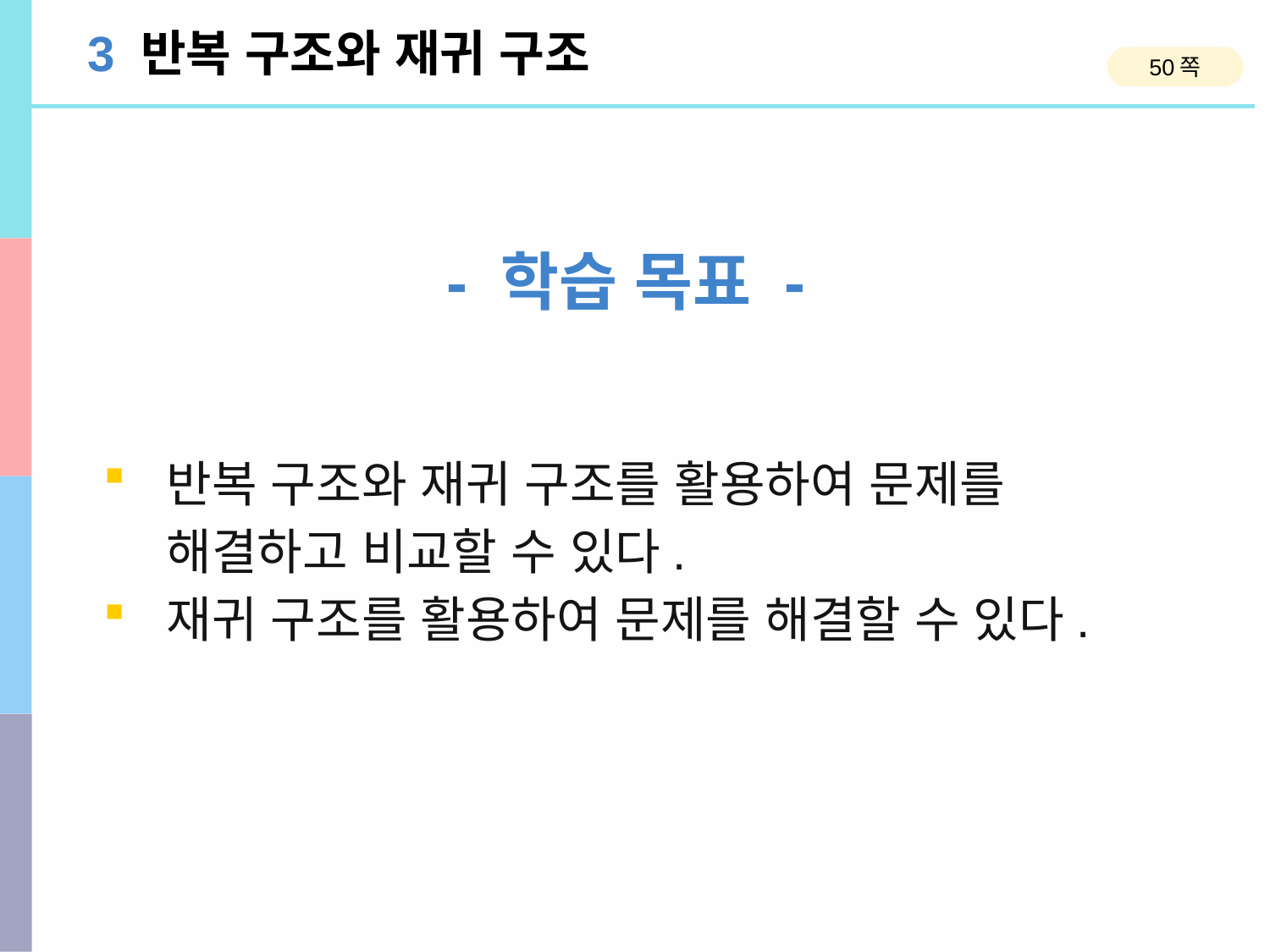

3 반복 구조와 재귀 구조
50쪽

- 학습 목표 -
반복 구조와 재귀 구조를 활용하여 문제를 해결하고 비교할 수 있다.
재귀 구조를 활용하여 문제를 해결할 수 있다.